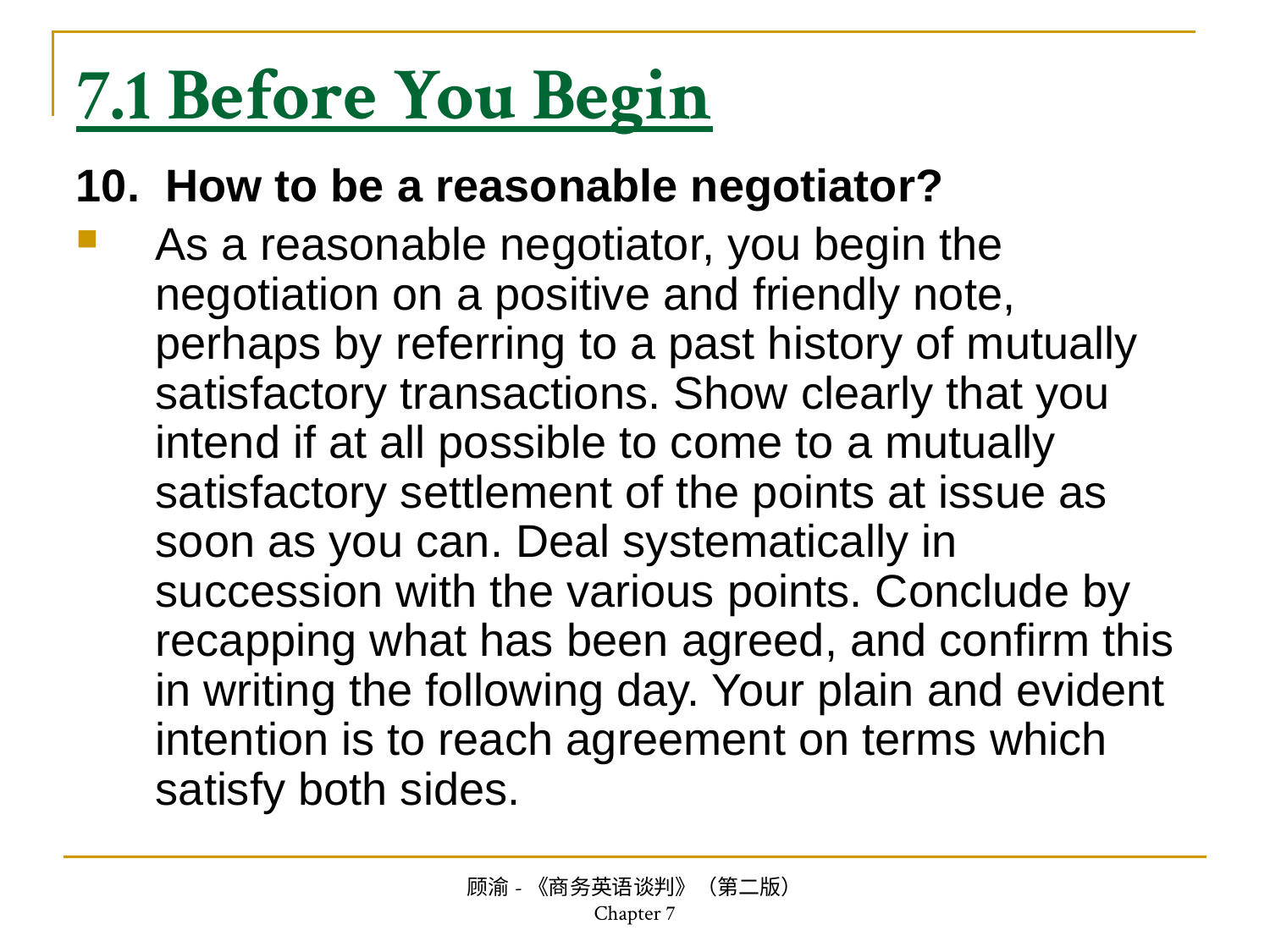

# 7.1 Before You Begin
10.  How to be a reasonable negotiator?
As a reasonable negotiator, you begin the negotiation on a positive and friendly note, perhaps by referring to a past history of mutually satisfactory transactions. Show clearly that you intend if at all possible to come to a mutually satisfactory settlement of the points at issue as soon as you can. Deal systematically in succession with the various points. Conclude by recapping what has been agreed, and confirm this in writing the following day. Your plain and evident intention is to reach agreement on terms which satisfy both sides.

19
顾渝-《商务英语谈判》（第二版） Chapter 7